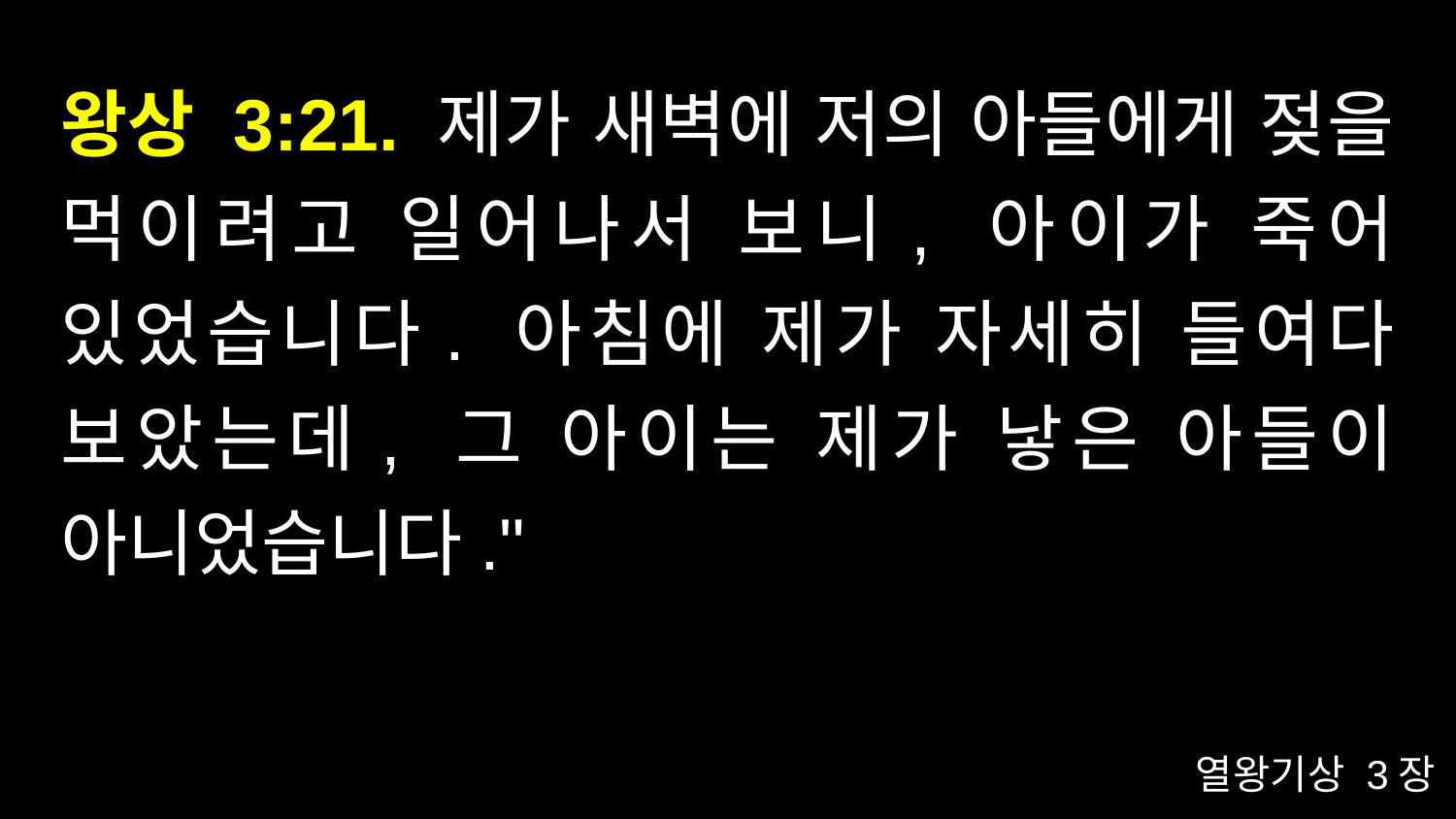

# 왕상 3:21. 제가 새벽에 저의 아들에게 젖을 먹이려고 일어나서 보니, 아이가 죽어 있었습니다. 아침에 제가 자세히 들여다 보았는데, 그 아이는 제가 낳은 아들이 아니었습니다."
열왕기상 3장